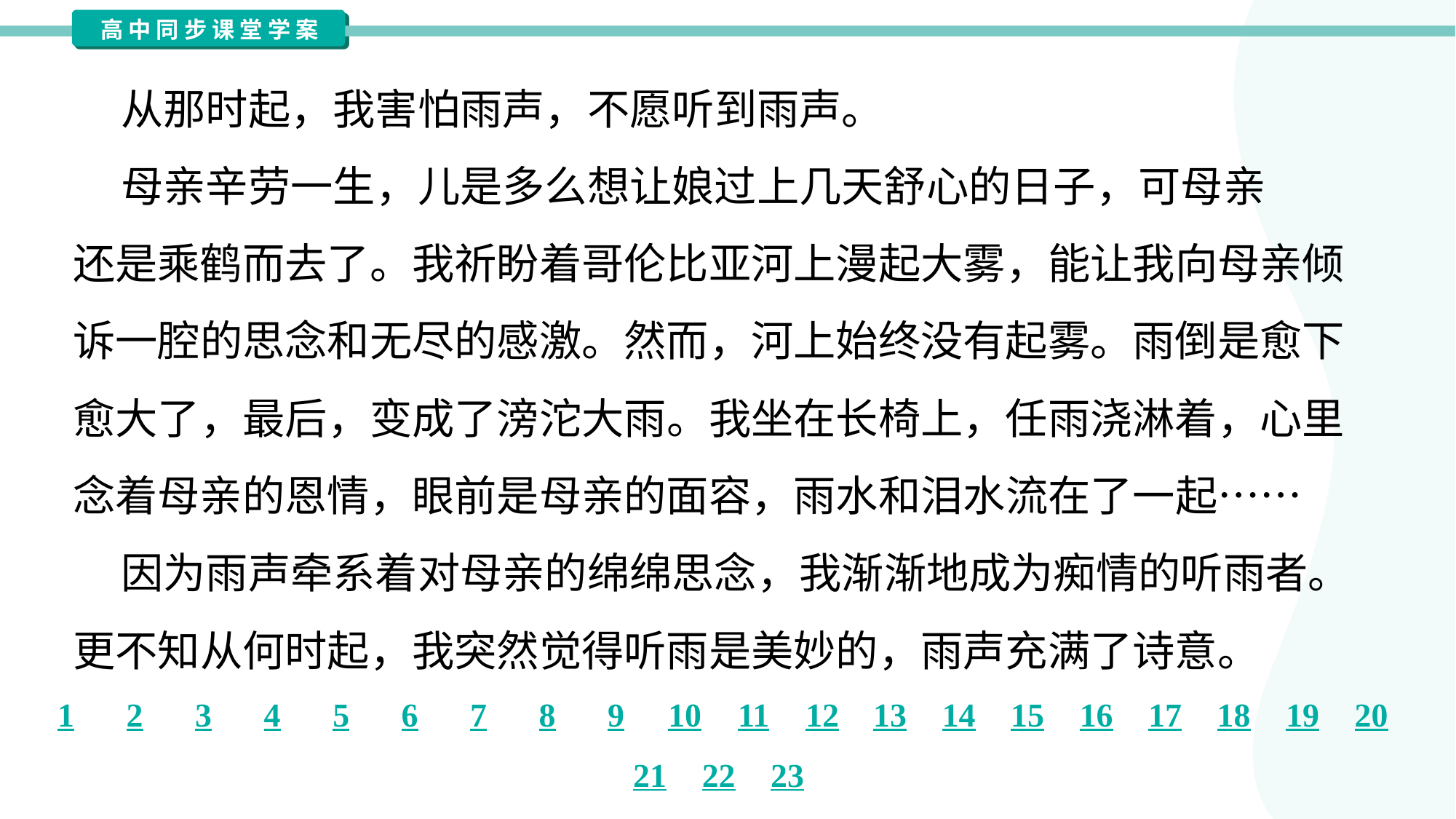

从那时起，我害怕雨声，不愿听到雨声。
    母亲辛劳一生，儿是多么想让娘过上几天舒心的日子，可母亲
还是乘鹤而去了。我祈盼着哥伦比亚河上漫起大雾，能让我向母亲倾
诉一腔的思念和无尽的感激。然而，河上始终没有起雾。雨倒是愈下
愈大了，最后，变成了滂沱大雨。我坐在长椅上，任雨浇淋着，心里
念着母亲的恩情，眼前是母亲的面容，雨水和泪水流在了一起……
    因为雨声牵系着对母亲的绵绵思念，我渐渐地成为痴情的听雨者。
更不知从何时起，我突然觉得听雨是美妙的，雨声充满了诗意。